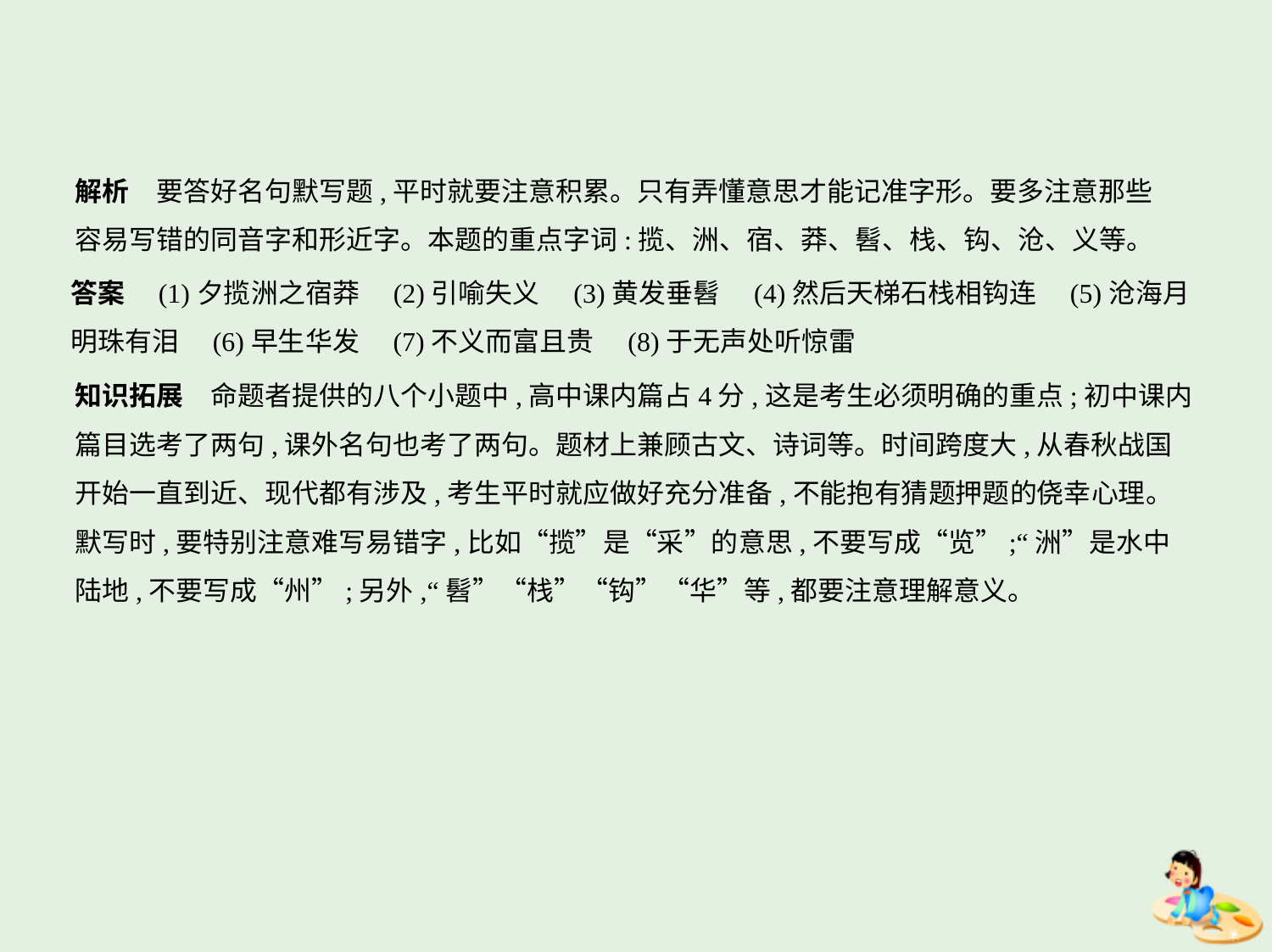

解析　要答好名句默写题,平时就要注意积累。只有弄懂意思才能记准字形。要多注意那些
容易写错的同音字和形近字。本题的重点字词:揽、洲、宿、莽、髫、栈、钩、沧、义等。
答案　(1)夕揽洲之宿莽　(2)引喻失义　(3)黄发垂髫　(4)然后天梯石栈相钩连　(5)沧海月
明珠有泪　(6)早生华发　(7)不义而富且贵　(8)于无声处听惊雷
知识拓展　命题者提供的八个小题中,高中课内篇占4分,这是考生必须明确的重点;初中课内
篇目选考了两句,课外名句也考了两句。题材上兼顾古文、诗词等。时间跨度大,从春秋战国
开始一直到近、现代都有涉及,考生平时就应做好充分准备,不能抱有猜题押题的侥幸心理。
默写时,要特别注意难写易错字,比如“揽”是“采”的意思,不要写成“览”;“洲”是水中
陆地,不要写成“州”;另外,“髫”“栈”“钩”“华”等,都要注意理解意义。